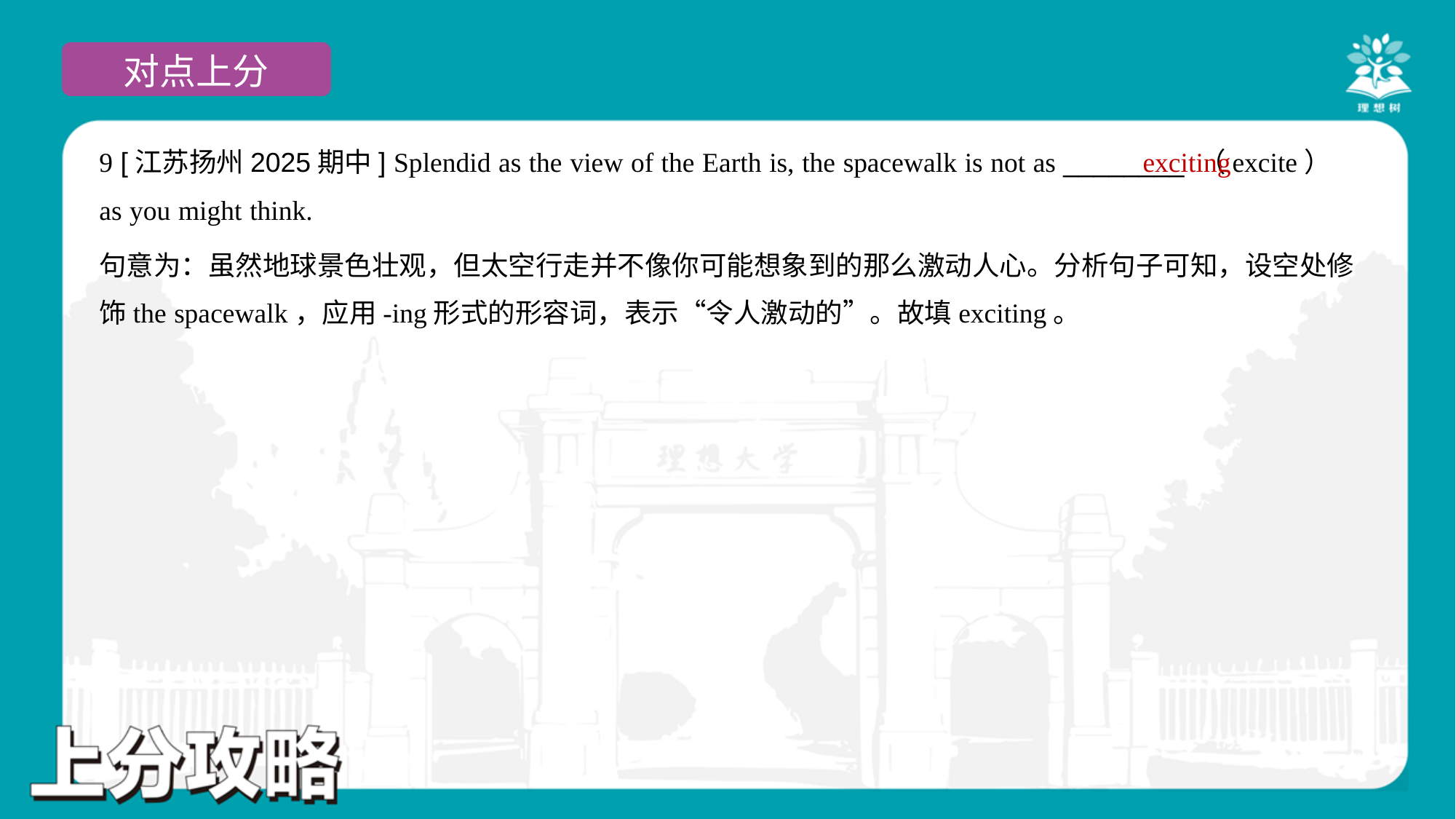

9 [江苏扬州2025期中] Splendid as the view of the Earth is, the spacewalk is not as ________ （excite）
as you might think.
exciting
句意为：虽然地球景色壮观，但太空行走并不像你可能想象到的那么激动人心。分析句子可知，设空处修
饰the spacewalk，应用-ing形式的形容词，表示“令人激动的”。故填exciting。